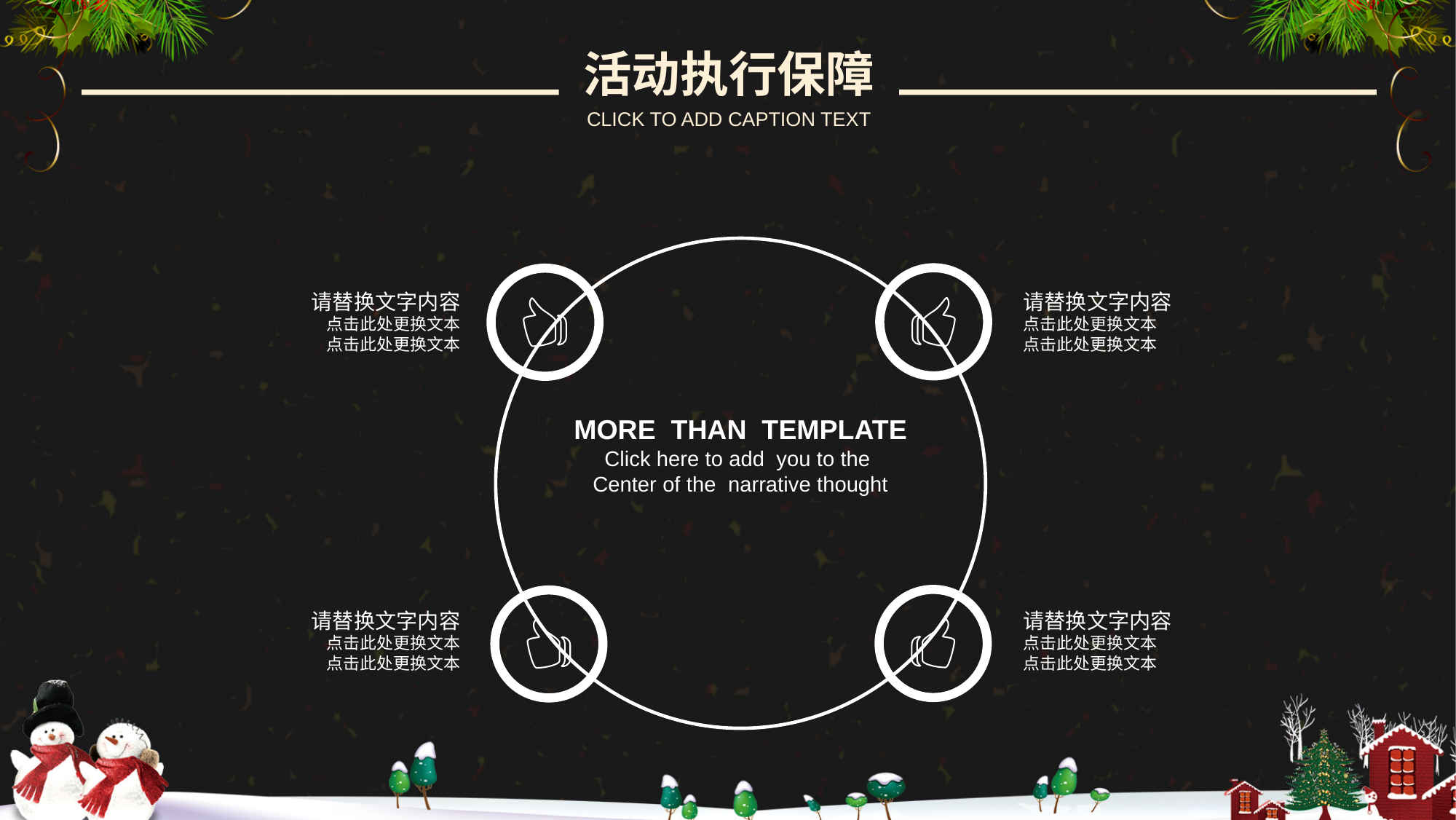

活动执行保障

CLICK TO ADD CAPTION TEXT

请替换文字内容
请替换文字内容
点击此处更换文本
点击此处更换文本
点击此处更换文本
点击此处更换文本
MORE  THAN  TEMPLATE
Click here to add  you to the
Center of the  narrative thought

请替换文字内容
请替换文字内容
点击此处更换文本
点击此处更换文本
点击此处更换文本
点击此处更换文本